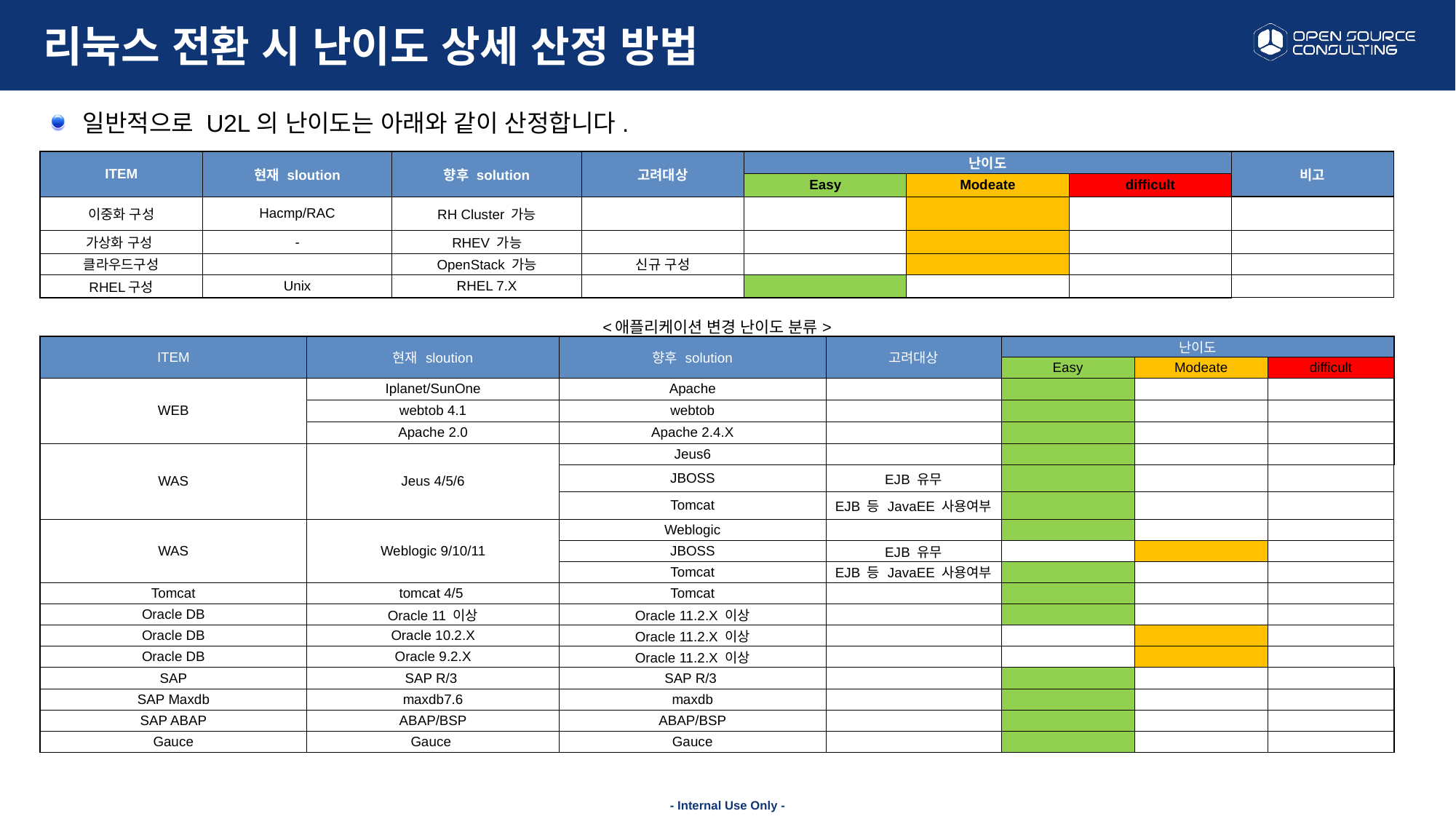

# 리눅스 전환 시 난이도 상세 산정 방법
일반적으로 U2L의 난이도는 아래와 같이 산정합니다.

| ITEM | 현재 sloution | 향후 solution | 고려대상 | 난이도 |  |  | 비고 |
| --- | --- | --- | --- | --- | --- | --- | --- |
|  |  |  |  | Easy | Modeate | difficult |  |
| 이중화 구성 | Hacmp/RAC | RH Cluster 가능 |  |  |  |  |  |
| 가상화 구성 | - | RHEV 가능 |  |  |  |  |  |
| 클라우드구성 |  | OpenStack 가능 | 신규 구성 |  |  |  |  |
| RHEL구성 | Unix | RHEL 7.X |  |  |  |  |  |
| <애플리케이션 변경 난이도 분류> |  |  |  |  |  |  |
| --- | --- | --- | --- | --- | --- | --- |
| ITEM | 현재 sloution | 향후 solution | 고려대상 | 난이도 |  |  |
|  |  |  |  | Easy | Modeate | difficult |
| WEB | Iplanet/SunOne | Apache |  |  |  |  |
|  | webtob 4.1 | webtob |  |  |  |  |
|  | Apache 2.0 | Apache 2.4.X |  |  |  |  |
| WAS | Jeus 4/5/6 | Jeus6 |  |  |  |  |
|  |  | JBOSS | EJB 유무 |  |  |  |
|  |  | Tomcat | EJB 등 JavaEE 사용여부 |  |  |  |
| WAS | Weblogic 9/10/11 | Weblogic |  |  |  |  |
|  |  | JBOSS | EJB 유무 |  |  |  |
|  |  | Tomcat | EJB 등 JavaEE 사용여부 |  |  |  |
| Tomcat | tomcat 4/5 | Tomcat |  |  |  |  |
| Oracle DB | Oracle 11 이상 | Oracle 11.2.X 이상 |  |  |  |  |
| Oracle DB | Oracle 10.2.X | Oracle 11.2.X 이상 |  |  |  |  |
| Oracle DB | Oracle 9.2.X | Oracle 11.2.X 이상 |  |  |  |  |
| SAP | SAP R/3 | SAP R/3 |  |  |  |  |
| SAP Maxdb | maxdb7.6 | maxdb |  |  |  |  |
| SAP ABAP | ABAP/BSP | ABAP/BSP |  |  |  |  |
| Gauce | Gauce | Gauce |  |  |  |  |